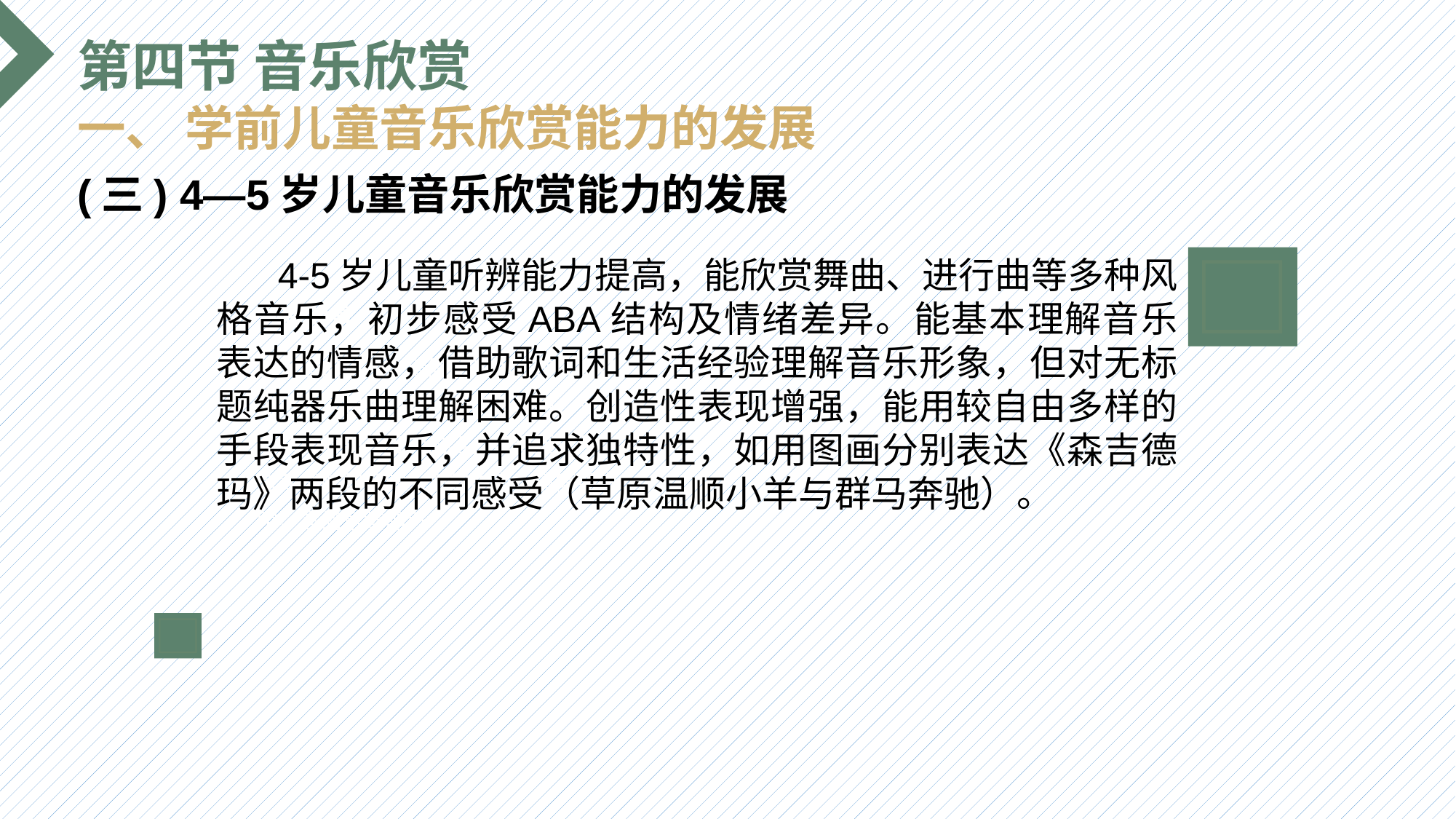

第四节 音乐欣赏
一、 学前儿童音乐欣赏能力的发展
(三) 4—5岁儿童音乐欣赏能力的发展

      4-5岁儿童听辨能力提高，能欣赏舞曲、进行曲等多种风格音乐，初步感受ABA结构及情绪差异。能基本理解音乐表达的情感，借助歌词和生活经验理解音乐形象，但对无标题纯器乐曲理解困难。创造性表现增强，能用较自由多样的手段表现音乐，并追求独特性，如用图画分别表达《森吉德玛》两段的不同感受（草原温顺小羊与群马奔驰）。

选题背景
输入您的内容，请简要说明，言简意赅即可输入您的内容，请简要说明，言简意赅即可输入您的内容，请简要说明，言简意赅即可输入您的内容，请简要说明，言简意赅即可